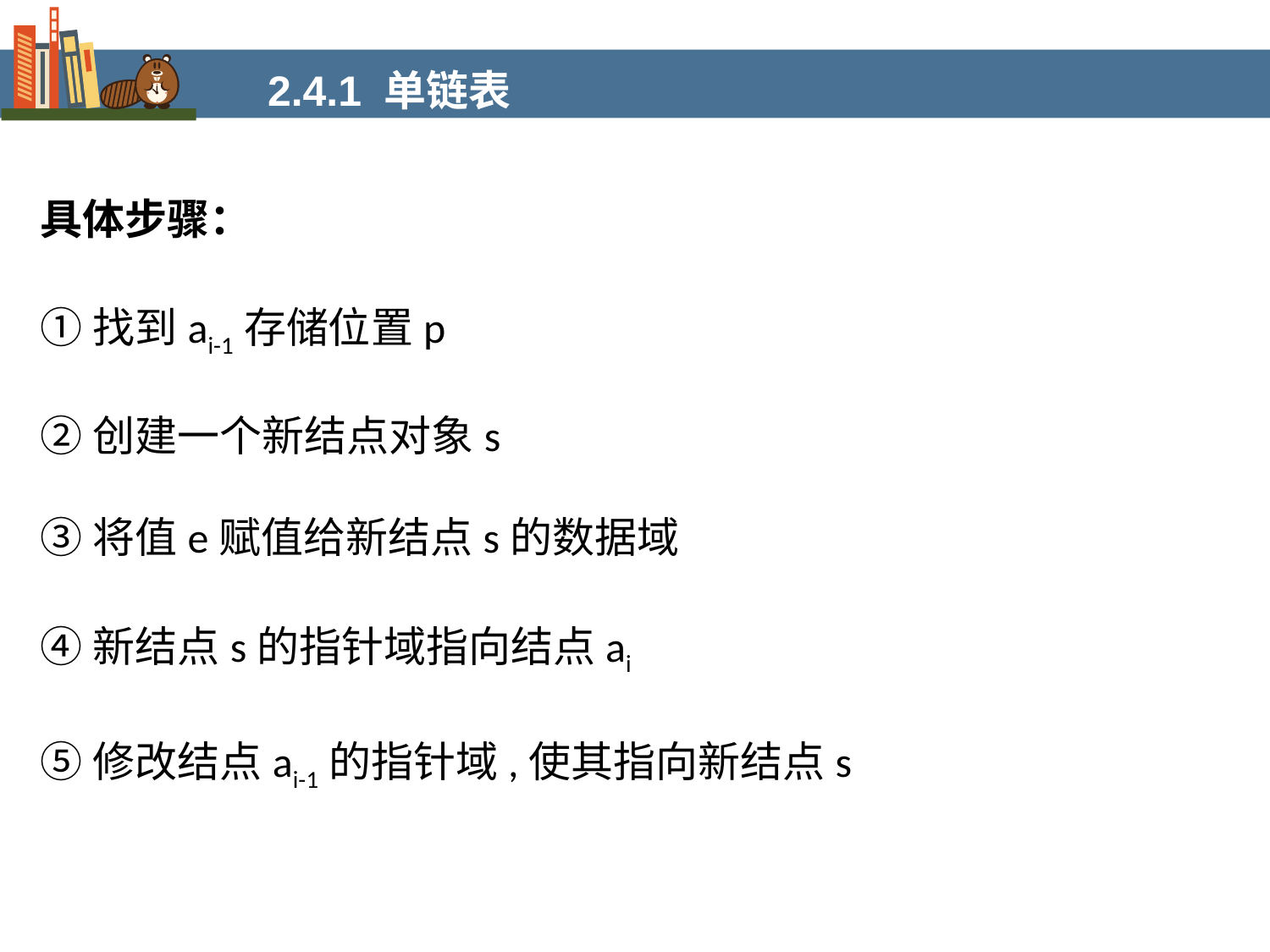

2.4.1 单链表
具体步骤：
①找到ai-1存储位置p
②创建一个新结点对象s
③将值e赋值给新结点s的数据域
④新结点s的指针域指向结点ai
⑤修改结点ai-1的指针域,使其指向新结点s